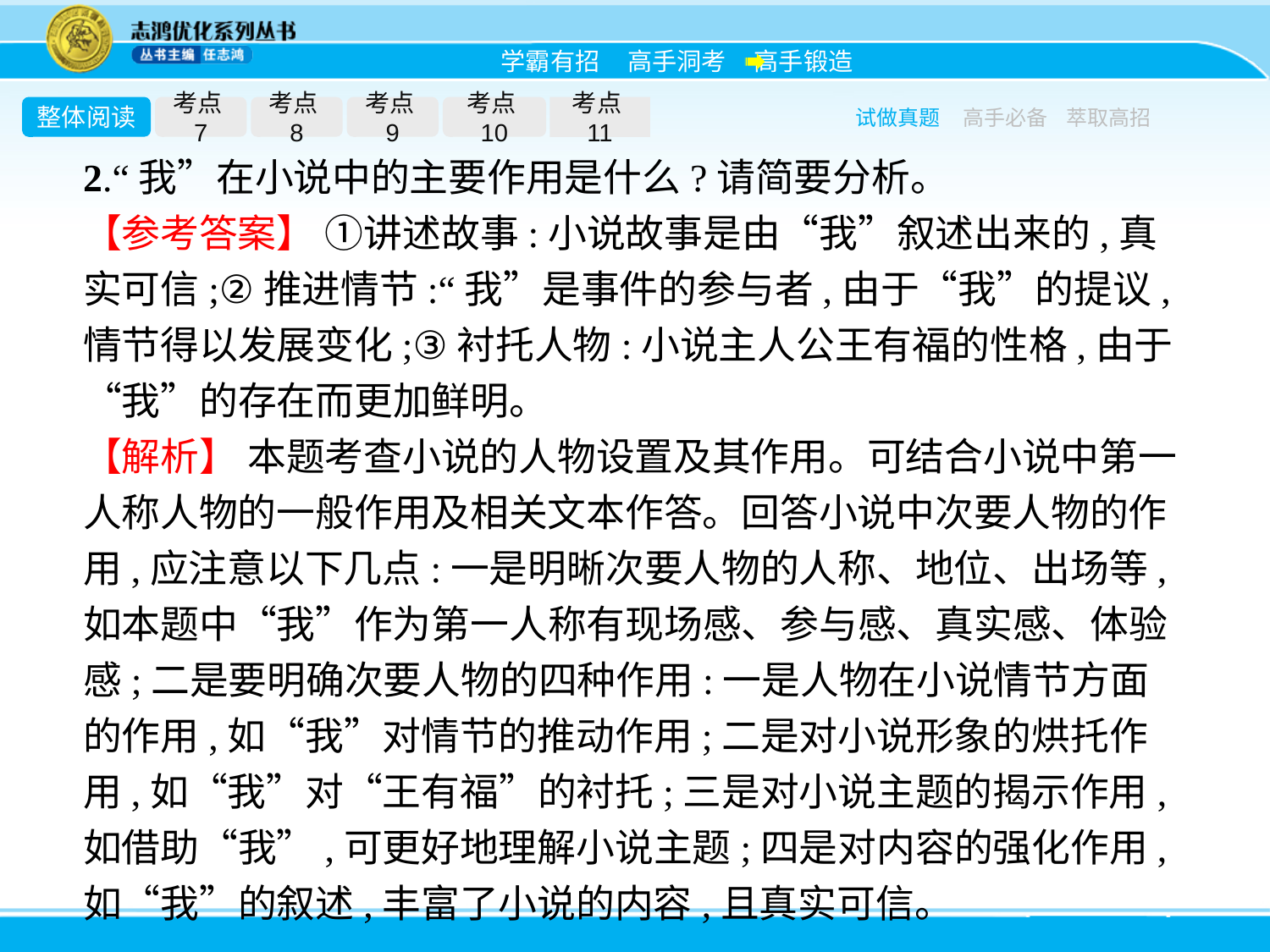

整体阅读
考点7
考点8
考点9
考点10
考点11
试做真题
高手必备
萃取高招
2.“我”在小说中的主要作用是什么?请简要分析。
【参考答案】 ①讲述故事:小说故事是由“我”叙述出来的,真实可信;②推进情节:“我”是事件的参与者,由于“我”的提议,情节得以发展变化;③衬托人物:小说主人公王有福的性格,由于“我”的存在而更加鲜明。
【解析】 本题考查小说的人物设置及其作用。可结合小说中第一人称人物的一般作用及相关文本作答。回答小说中次要人物的作用,应注意以下几点:一是明晰次要人物的人称、地位、出场等,如本题中“我”作为第一人称有现场感、参与感、真实感、体验感;二是要明确次要人物的四种作用:一是人物在小说情节方面的作用,如“我”对情节的推动作用;二是对小说形象的烘托作用,如“我”对“王有福”的衬托;三是对小说主题的揭示作用,如借助“我”,可更好地理解小说主题;四是对内容的强化作用,如“我”的叙述,丰富了小说的内容,且真实可信。